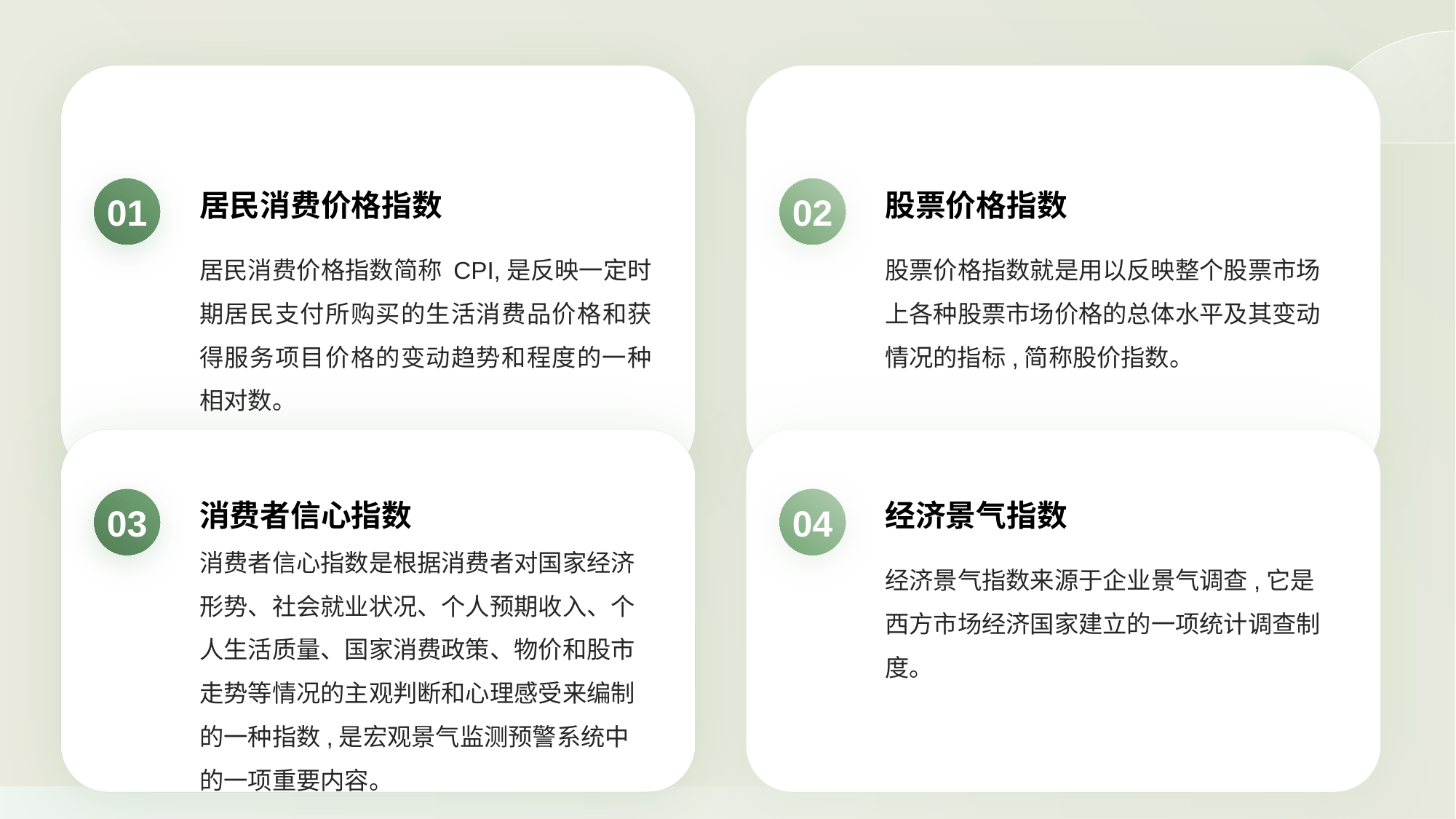

一、居民消费价格指数
一、居民消费价格指数
一、居民消费价格指数
居民消费价格指数
二、股票价格指数
二、股票价格指数
股票价格指数
01
02
居民消费价格指数简称 CPI,是反映一定时期居民支付所购买的生活消费品价格和获得服务项目价格的变动趋势和程度的一种相对数。
股票价格指数就是用以反映整个股票市场上各种股票市场价格的总体水平及其变动情况的指标,简称股价指数。

消费者信心指数
经济景气指数
03
04
消费者信心指数是根据消费者对国家经济形势、社会就业状况、个人预期收入、个人生活质量、国家消费政策、物价和股市走势等情况的主观判断和心理感受来编制的一种指数,是宏观景气监测预警系统中的一项重要内容。

经济景气指数来源于企业景气调查,它是西方市场经济国家建立的一项统计调查制度。